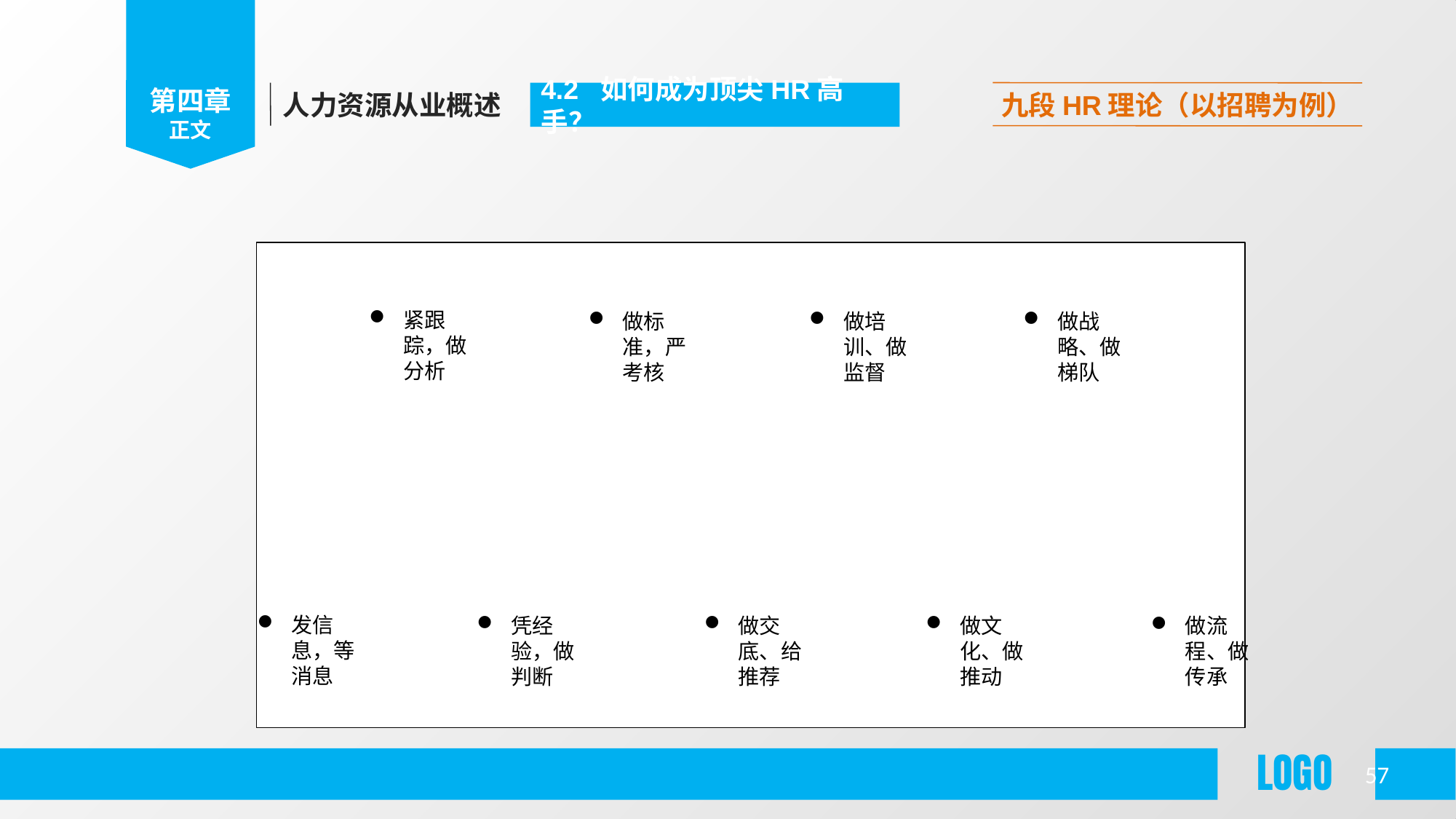

第四章
正文
人力资源从业概述
4.2  如何成为顶尖HR高手？

九段HR理论（以招聘为例）

紧跟踪，做分析
做标准，严考核
做培训、做监督
做战略、做梯队
发信息，等消息
凭经验，做判断
做交底、给推荐
做文化、做推动
做流程、做传承